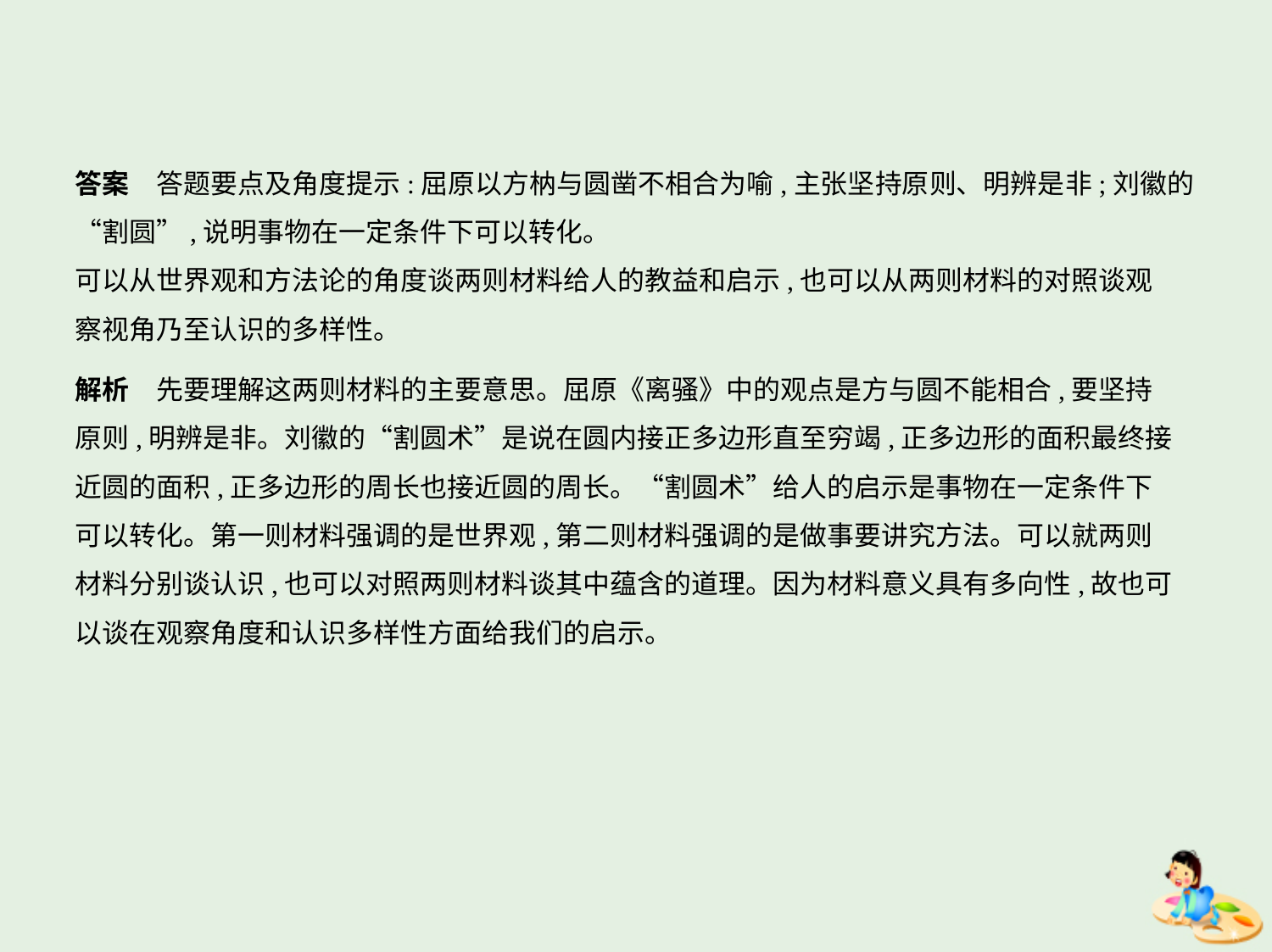

答案　答题要点及角度提示:屈原以方枘与圆凿不相合为喻,主张坚持原则、明辨是非;刘徽的
“割圆”,说明事物在一定条件下可以转化。
可以从世界观和方法论的角度谈两则材料给人的教益和启示,也可以从两则材料的对照谈观
察视角乃至认识的多样性。
解析　先要理解这两则材料的主要意思。屈原《离骚》中的观点是方与圆不能相合,要坚持
原则,明辨是非。刘徽的“割圆术”是说在圆内接正多边形直至穷竭,正多边形的面积最终接
近圆的面积,正多边形的周长也接近圆的周长。“割圆术”给人的启示是事物在一定条件下
可以转化。第一则材料强调的是世界观,第二则材料强调的是做事要讲究方法。可以就两则
材料分别谈认识,也可以对照两则材料谈其中蕴含的道理。因为材料意义具有多向性,故也可
以谈在观察角度和认识多样性方面给我们的启示。